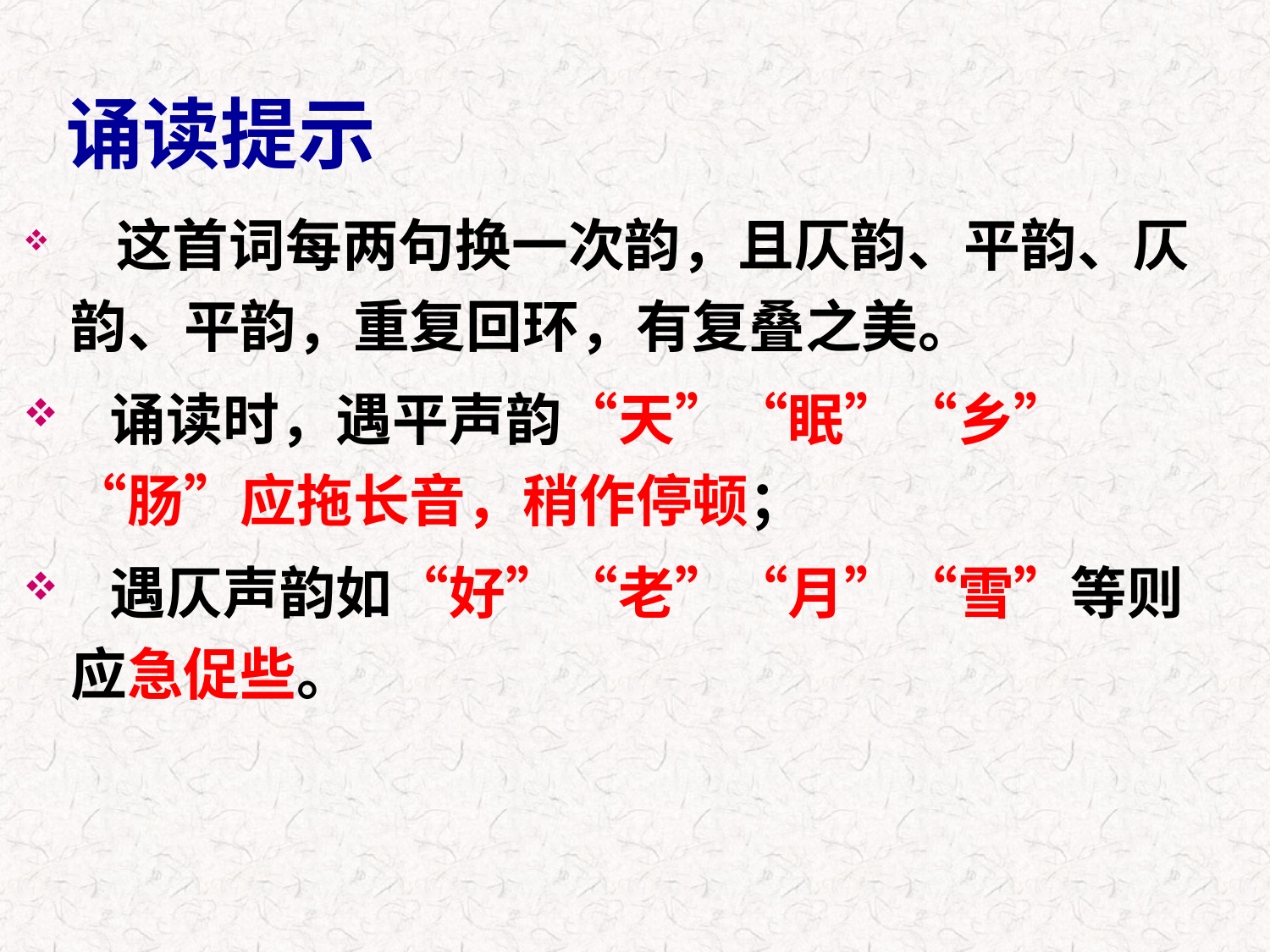

# 诵读提示
   这首词每两句换一次韵，且仄韵、平韵、仄韵、平韵，重复回环，有复叠之美。
  诵读时，遇平声韵“天”“眠”“乡”“肠”应拖长音，稍作停顿；
  遇仄声韵如“好”“老”“月”“雪”等则应急促些。